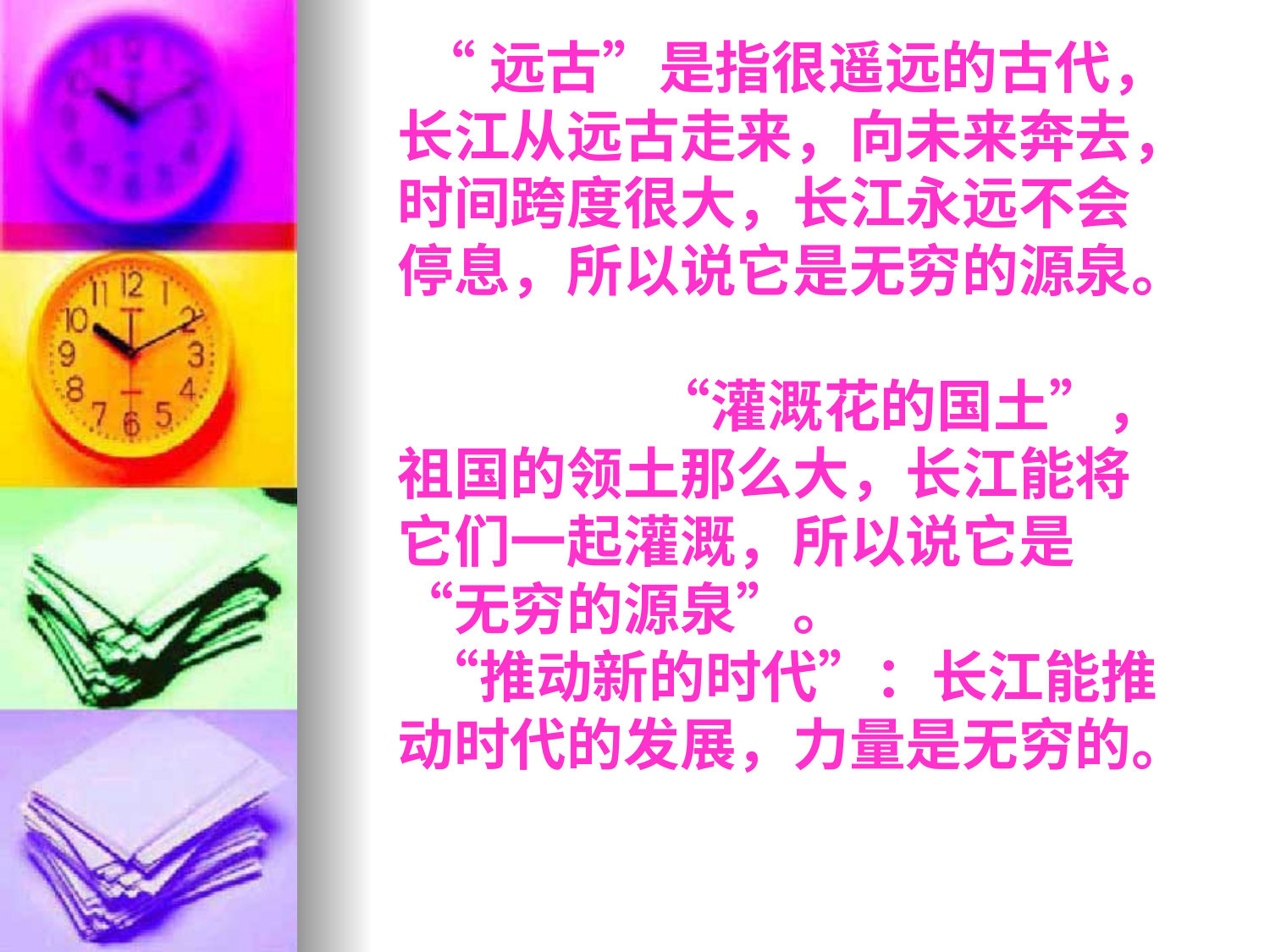

“远古”是指很遥远的古代，长江从远古走来，向未来奔去，时间跨度很大，长江永远不会停息，所以说它是无穷的源泉。　　　　　　　　　　　　                             “灌溉花的国土”，祖国的领土那么大，长江能将它们一起灌溉，所以说它是“无穷的源泉”。
  “推动新的时代”：长江能推动时代的发展，力量是无穷的。